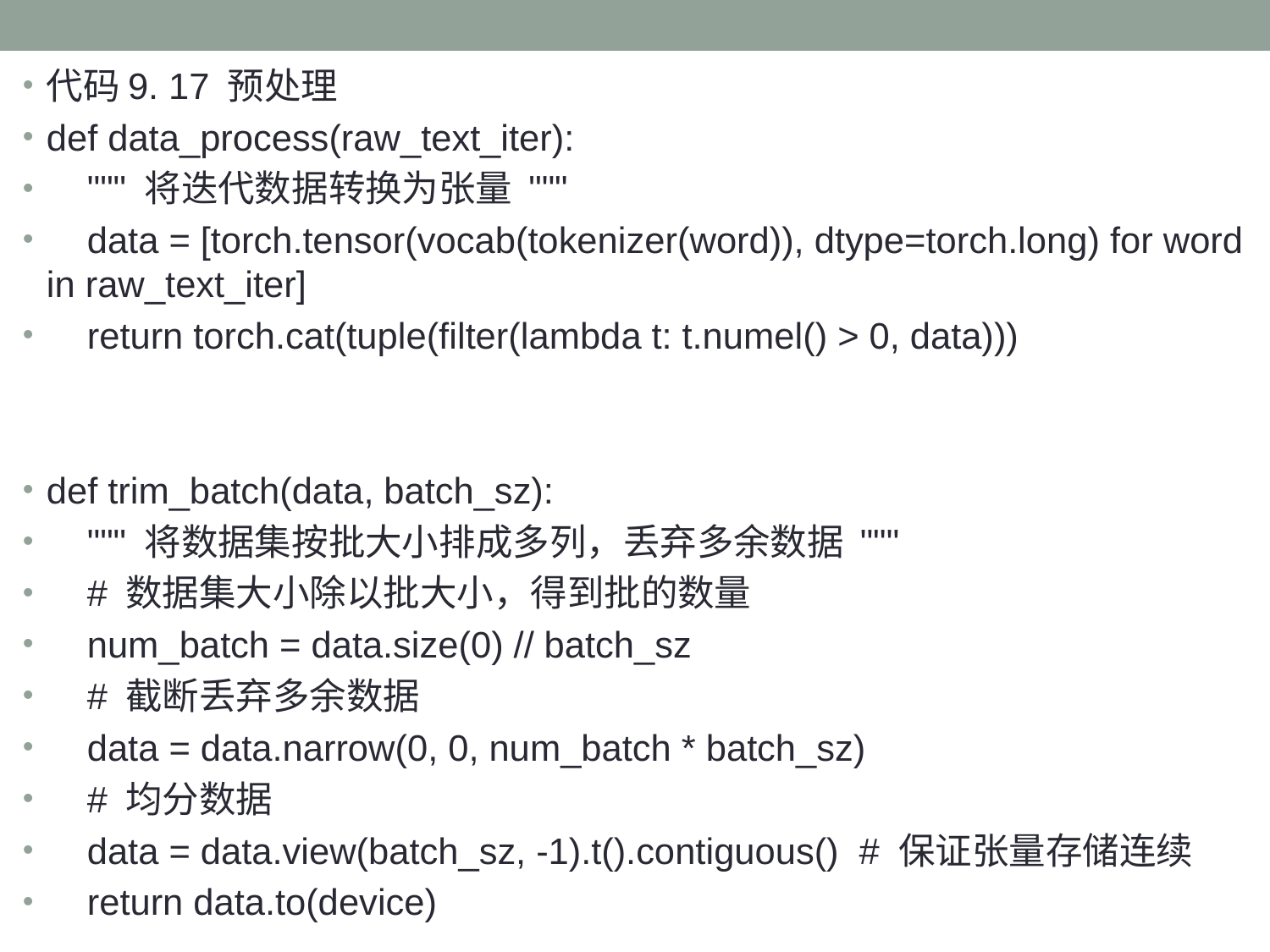

代码9. 17 预处理
def data_process(raw_text_iter):
    """ 将迭代数据转换为张量 """
    data = [torch.tensor(vocab(tokenizer(word)), dtype=torch.long) for word in raw_text_iter]
    return torch.cat(tuple(filter(lambda t: t.numel() > 0, data)))

def trim_batch(data, batch_sz):
    """ 将数据集按批大小排成多列，丢弃多余数据 """
    # 数据集大小除以批大小，得到批的数量
    num_batch = data.size(0) // batch_sz
    # 截断丢弃多余数据
    data = data.narrow(0, 0, num_batch * batch_sz)
    # 均分数据
    data = data.view(batch_sz, -1).t().contiguous()  # 保证张量存储连续
    return data.to(device)